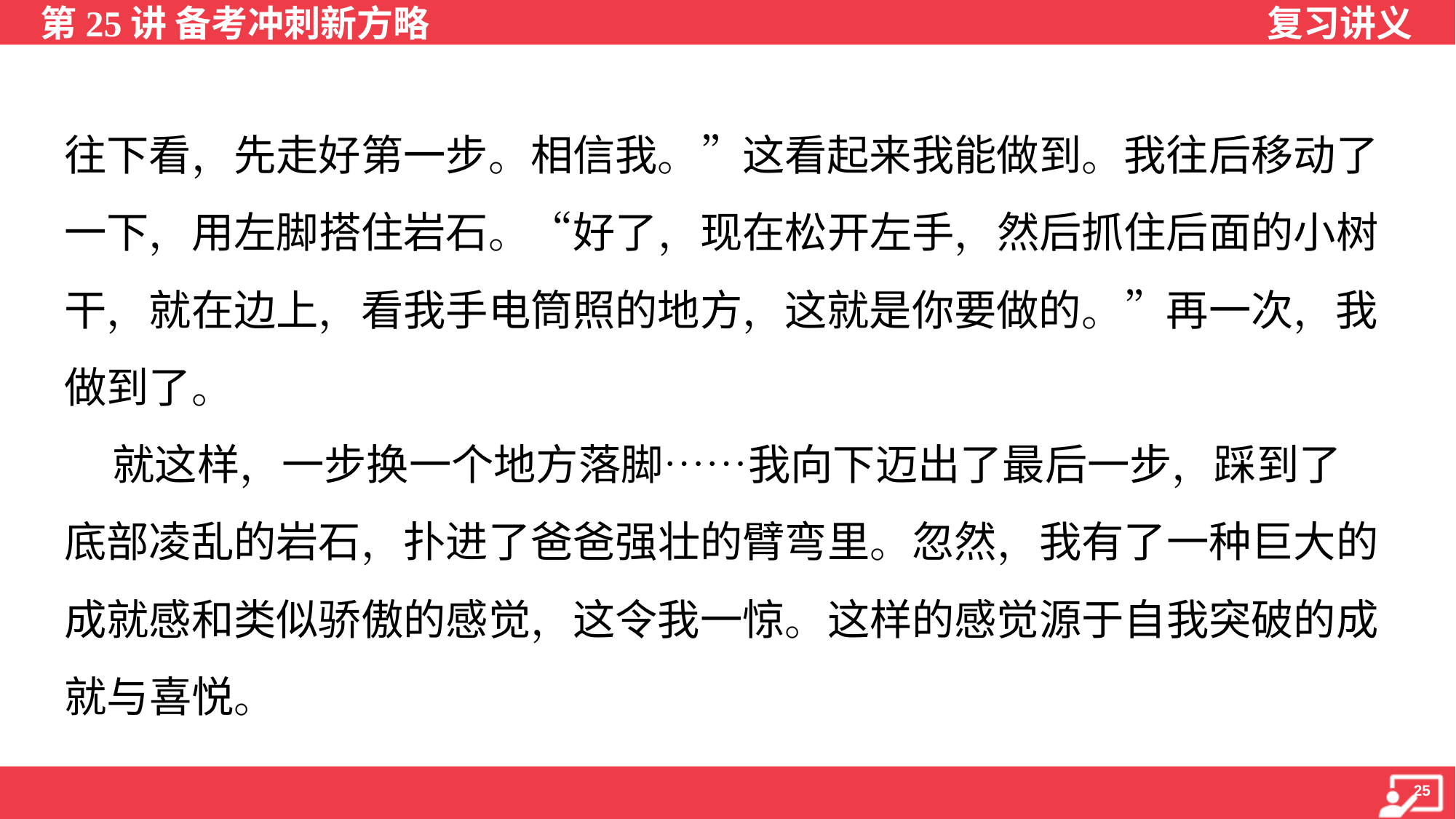

往下看，先走好第一步。相信我。”这看起来我能做到。我往后移动了
一下，用左脚搭住岩石。“好了，现在松开左手，然后抓住后面的小树
干，就在边上，看我手电筒照的地方，这就是你要做的。”再一次，我
做到了。
    就这样，一步换一个地方落脚……我向下迈出了最后一步，踩到了
底部凌乱的岩石，扑进了爸爸强壮的臂弯里。忽然，我有了一种巨大的
成就感和类似骄傲的感觉，这令我一惊。这样的感觉源于自我突破的成
就与喜悦。